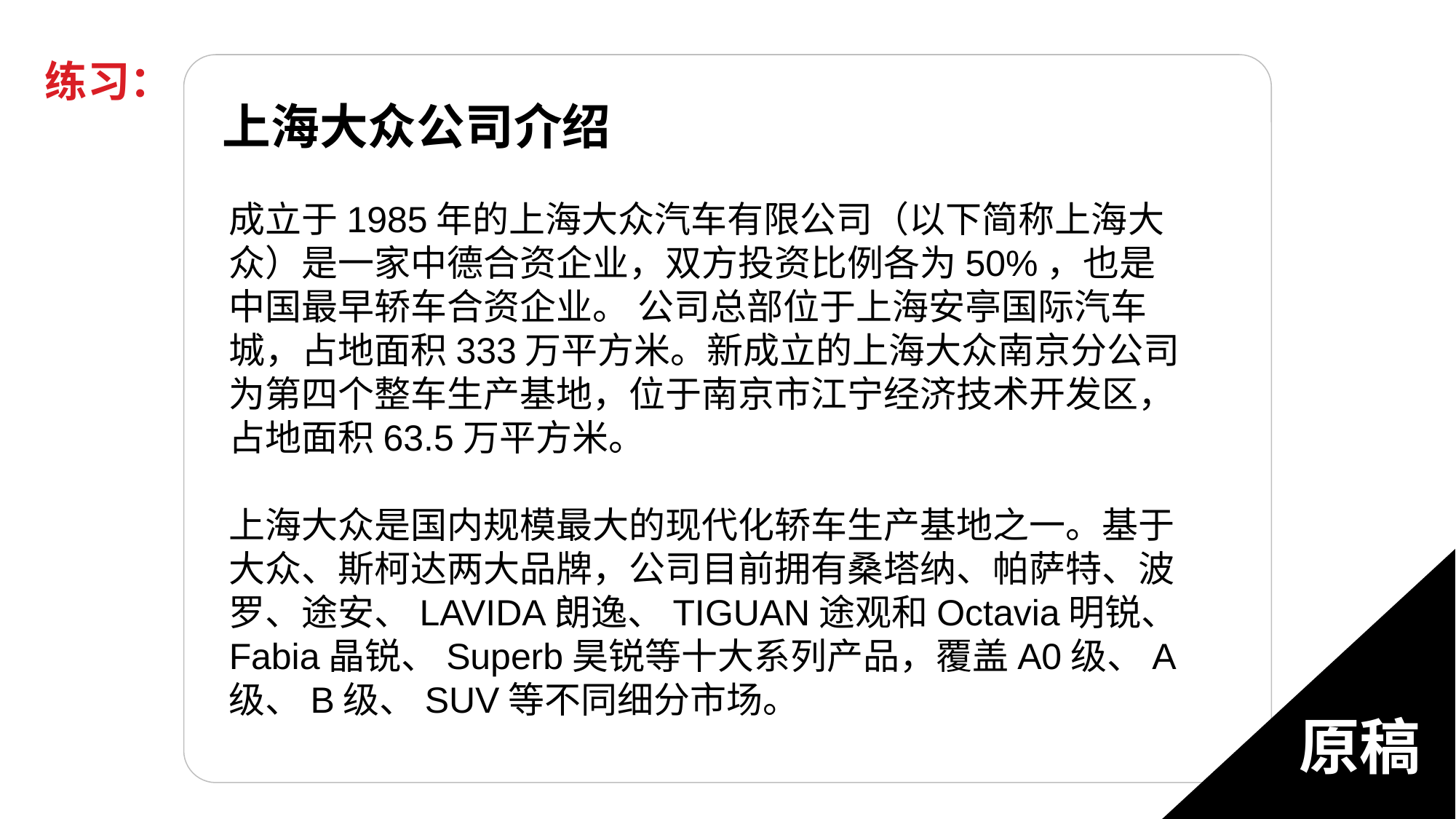

练习：

上海大众公司介绍
成立于1985年的上海大众汽车有限公司（以下简称上海大众）是一家中德合资企业，双方投资比例各为50%，也是中国最早轿车合资企业。 公司总部位于上海安亭国际汽车城，占地面积333万平方米。新成立的上海大众南京分公司为第四个整车生产基地，位于南京市江宁经济技术开发区，占地面积63.5万平方米。

上海大众是国内规模最大的现代化轿车生产基地之一。基于大众、斯柯达两大品牌，公司目前拥有桑塔纳、帕萨特、波罗、途安、LAVIDA朗逸、TIGUAN途观和Octavia明锐、Fabia晶锐、Superb昊锐等十大系列产品，覆盖A0级、A级、B级、SUV等不同细分市场。

原稿